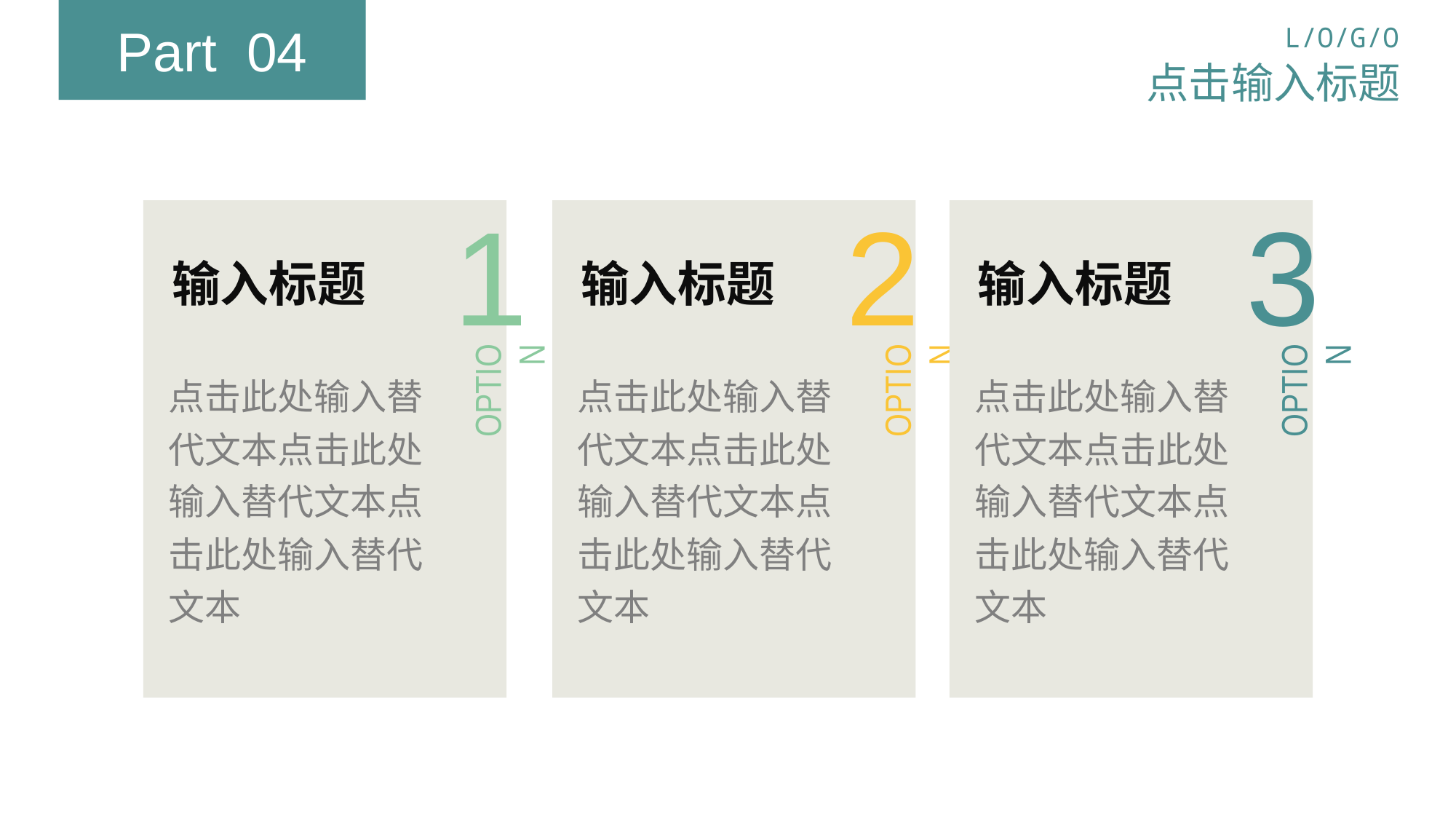

Part  04
L/O/G/O
点击输入标题
1

输入标题
OPTION
点击此处输入替代文本点击此处输入替代文本点击此处输入替代文本
2

输入标题
OPTION
点击此处输入替代文本点击此处输入替代文本点击此处输入替代文本
3

输入标题
OPTION
点击此处输入替代文本点击此处输入替代文本点击此处输入替代文本